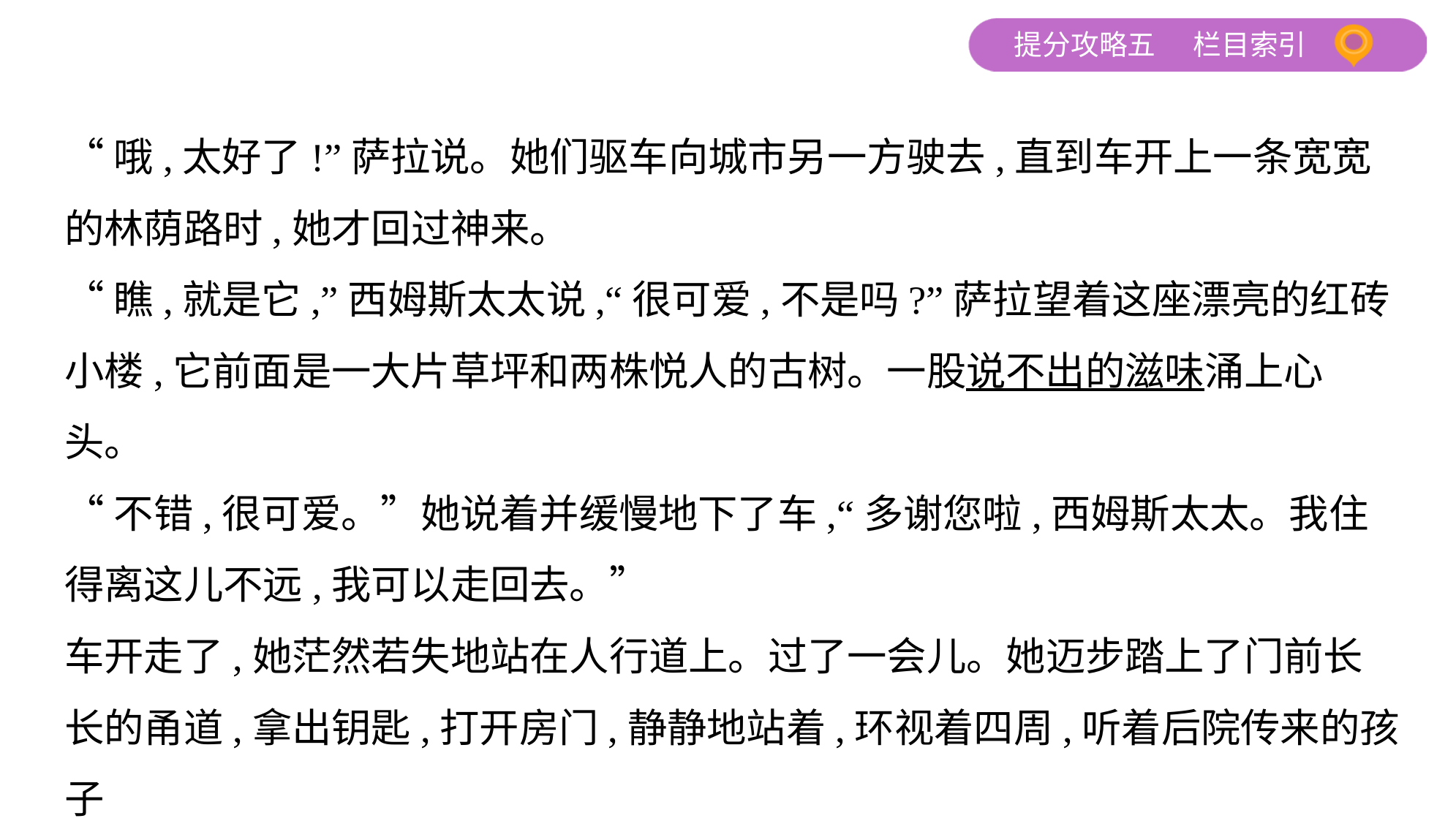

“哦,太好了!”萨拉说。她们驱车向城市另一方驶去,直到车开上一条宽宽
的林荫路时,她才回过神来。
“瞧,就是它,”西姆斯太太说,“很可爱,不是吗?”萨拉望着这座漂亮的红砖
小楼,它前面是一大片草坪和两株悦人的古树。一股说不出的滋味涌上心
头。
“不错,很可爱。”她说着并缓慢地下了车,“多谢您啦,西姆斯太太。我住
得离这儿不远,我可以走回去。”
车开走了,她茫然若失地站在人行道上。过了一会儿。她迈步踏上了门前长
长的甬道,拿出钥匙,打开房门,静静地站着,环视着四周,听着后院传来的孩子